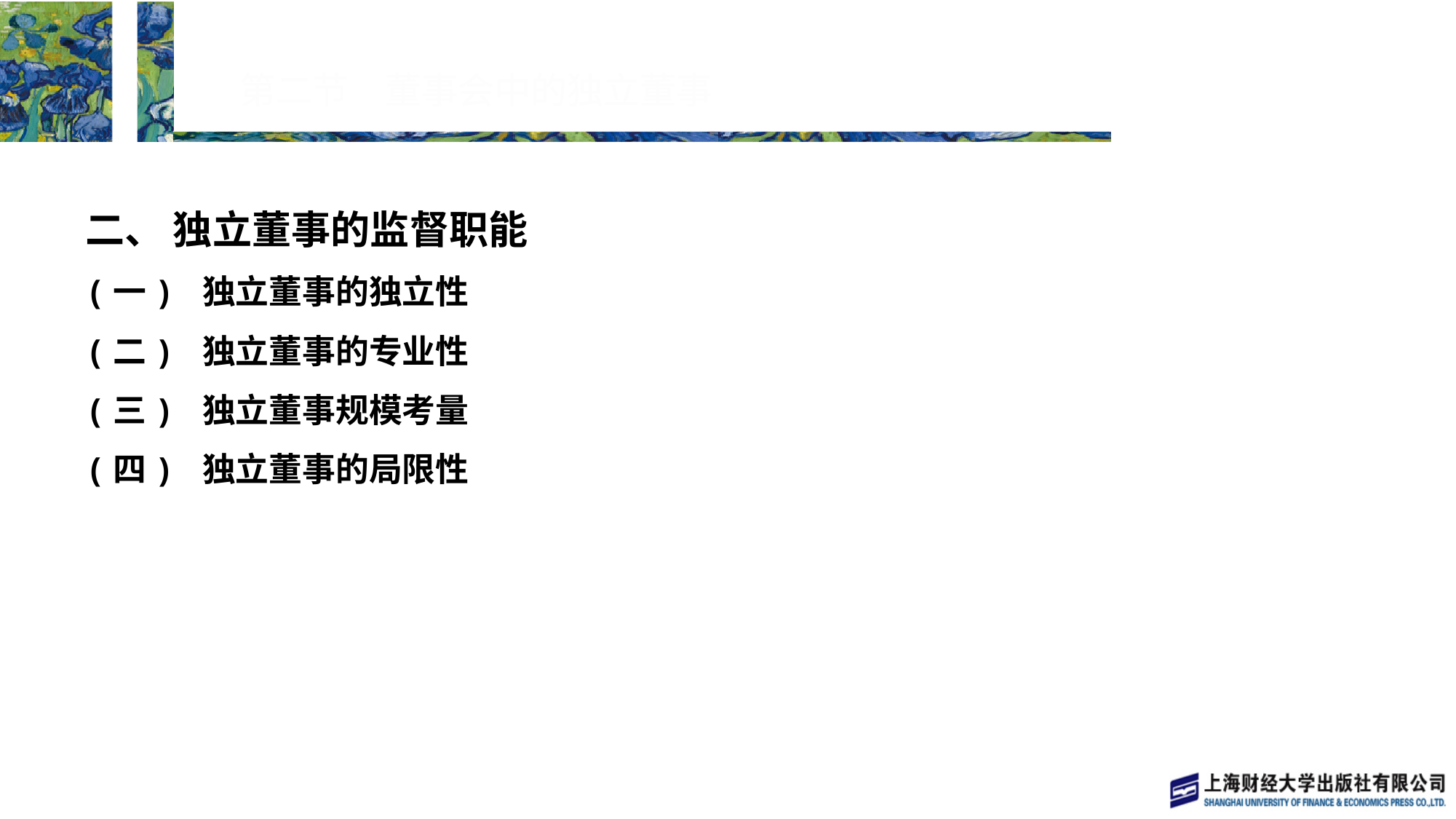

# 第二节　董事会中的独立董事
二、 独立董事的监督职能
(一) 独立董事的独立性
(二) 独立董事的专业性
(三) 独立董事规模考量
(四) 独立董事的局限性